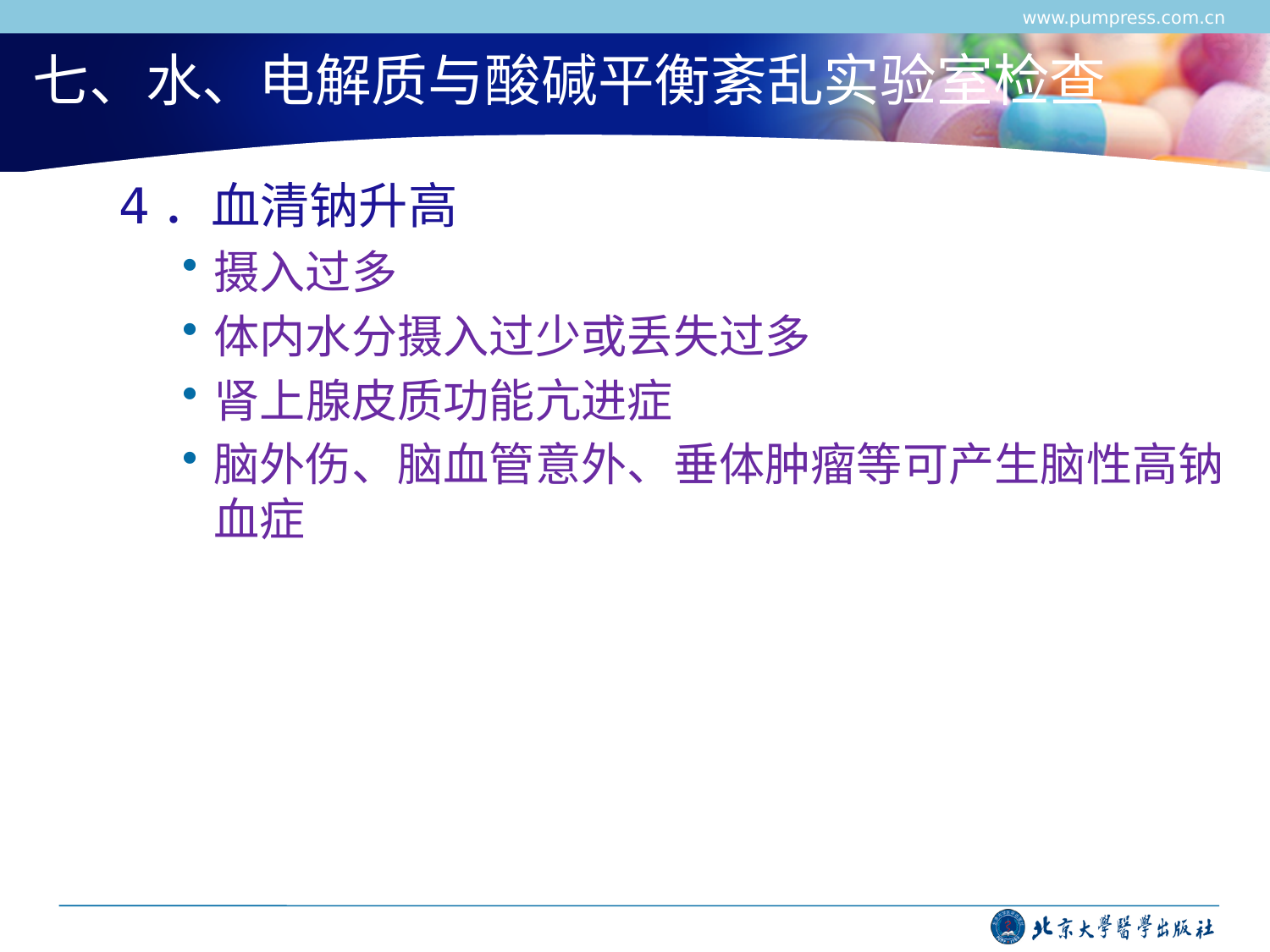

www.pumpress.com.cn
# 七、水、电解质与酸碱平衡紊乱实验室检查
4．血清钠升高
摄入过多
体内水分摄入过少或丢失过多
肾上腺皮质功能亢进症
脑外伤、脑血管意外、垂体肿瘤等可产生脑性高钠血症